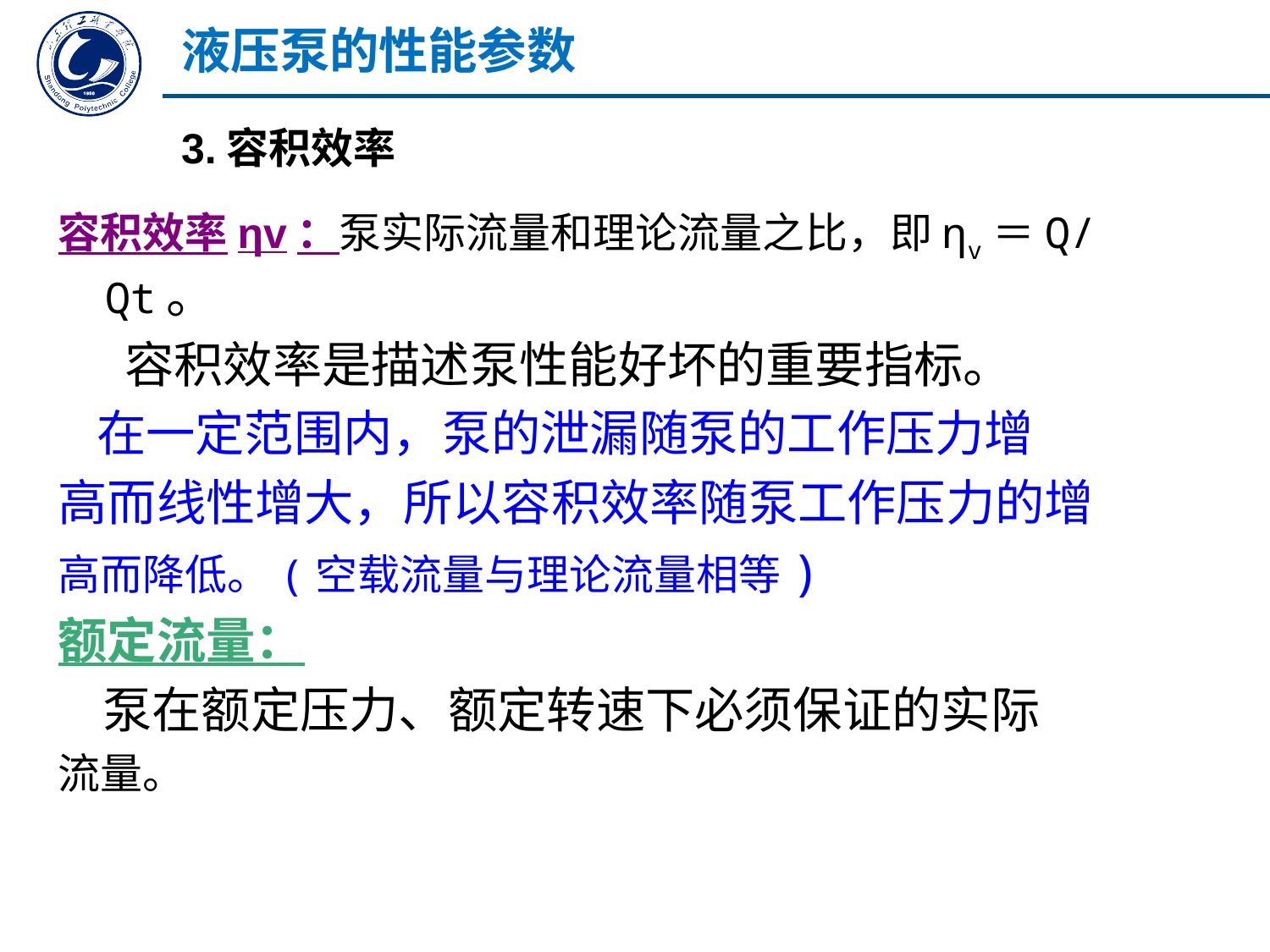

液压泵的性能参数
3.容积效率

容积效率ηv：泵实际流量和理论流量之比，即ηv＝Q/ Qt。
     容积效率是描述泵性能好坏的重要指标。
   在一定范围内，泵的泄漏随泵的工作压力增
高而线性增大，所以容积效率随泵工作压力的增
高而降低。(空载流量与理论流量相等)
额定流量：
   泵在额定压力、额定转速下必须保证的实际
流量。